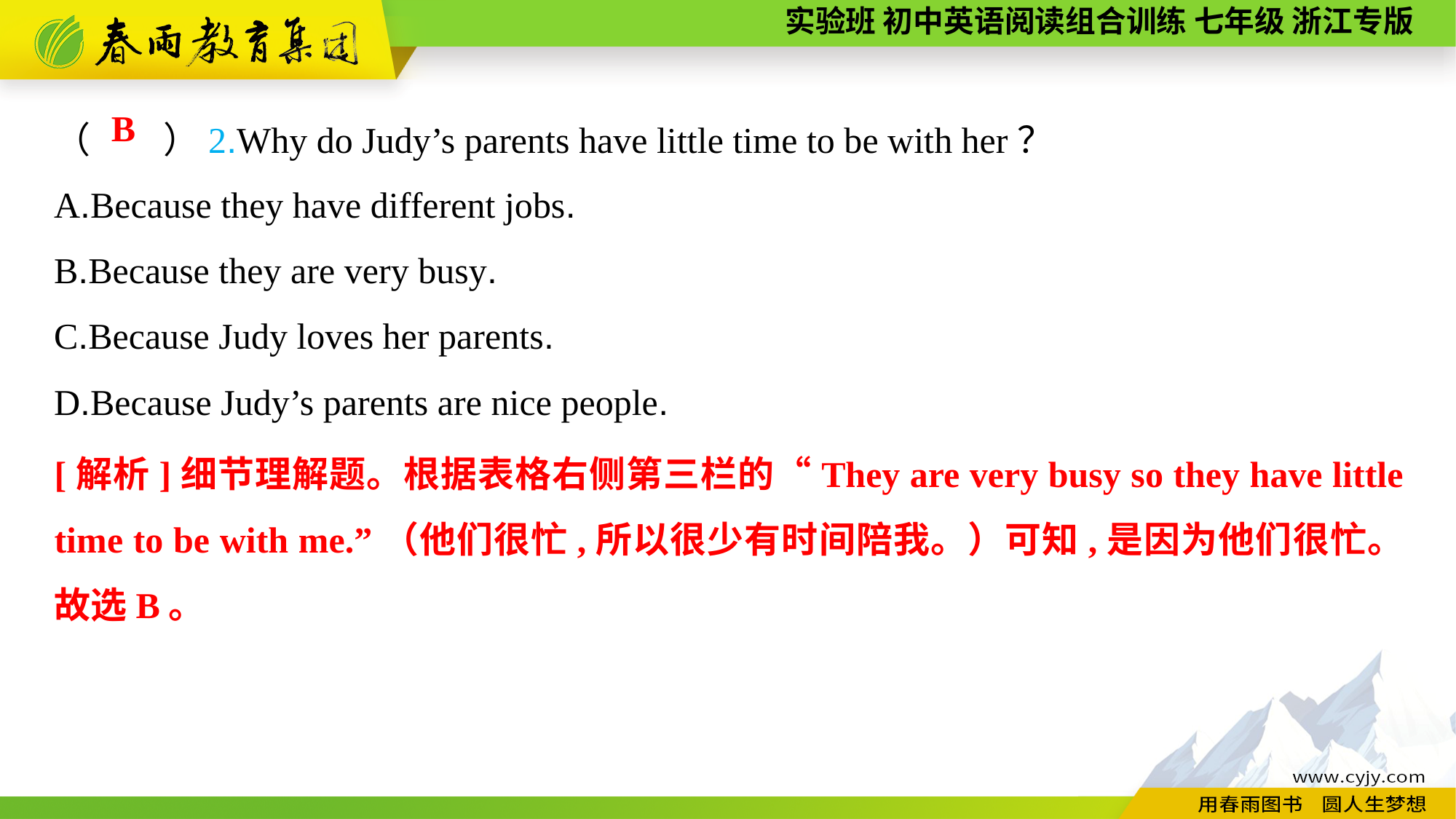

（　　）2.Why do Judy’s parents have little time to be with her？
A.Because they have different jobs.
B.Because they are very busy.
C.Because Judy loves her parents.
D.Because Judy’s parents are nice people.
B
[解析]细节理解题。根据表格右侧第三栏的“They are very busy so they have little time to be with me.”（他们很忙,所以很少有时间陪我。）可知,是因为他们很忙。故选B。